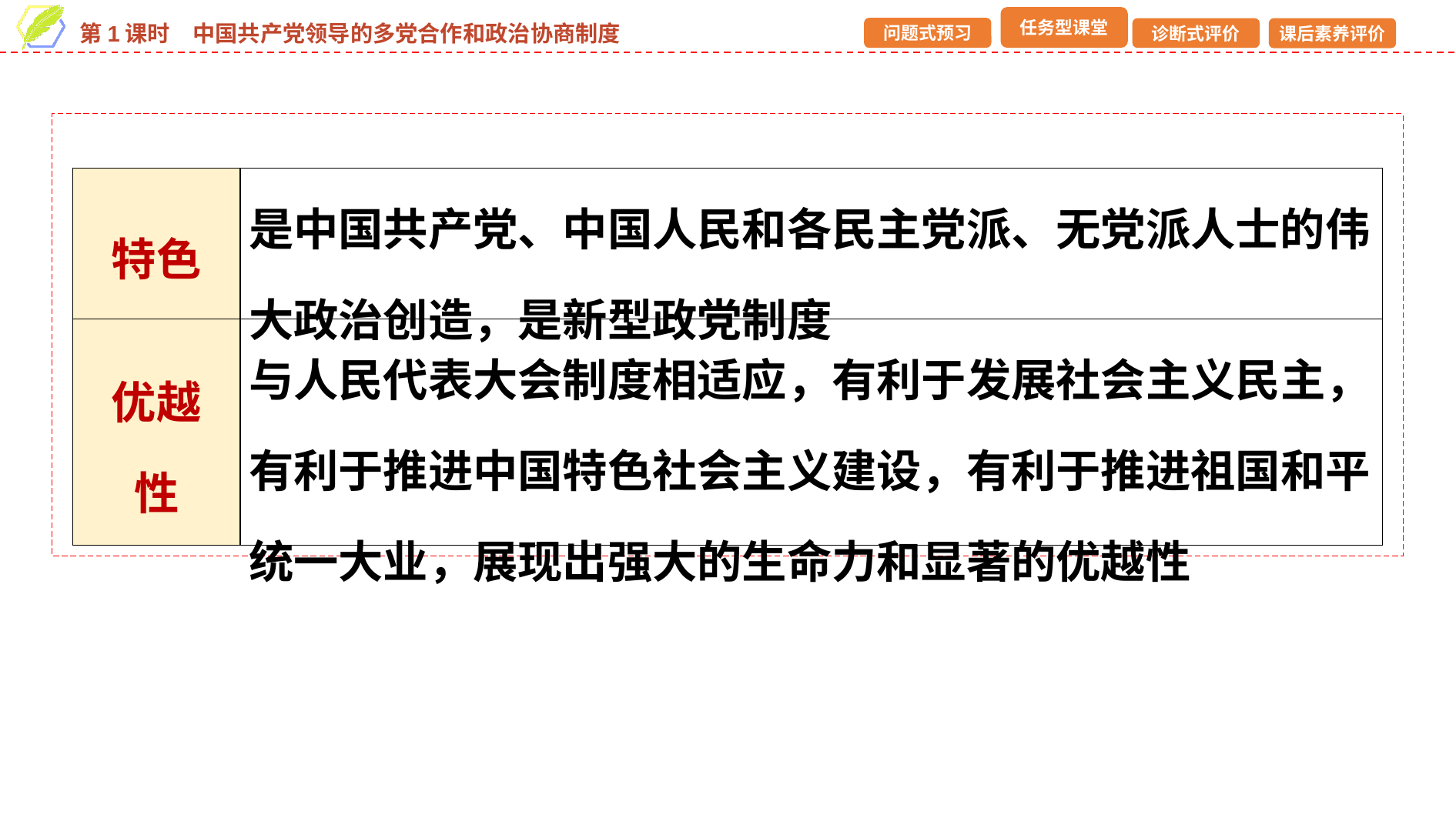

| 特色 | 是中国共产党、中国人民和各民主党派、无党派人士的伟大政治创造，是新型政党制度 |
| --- | --- |
| 优越 性 | 与人民代表大会制度相适应，有利于发展社会主义民主，有利于推进中国特色社会主义建设，有利于推进祖国和平统一大业，展现出强大的生命力和显著的优越性 |